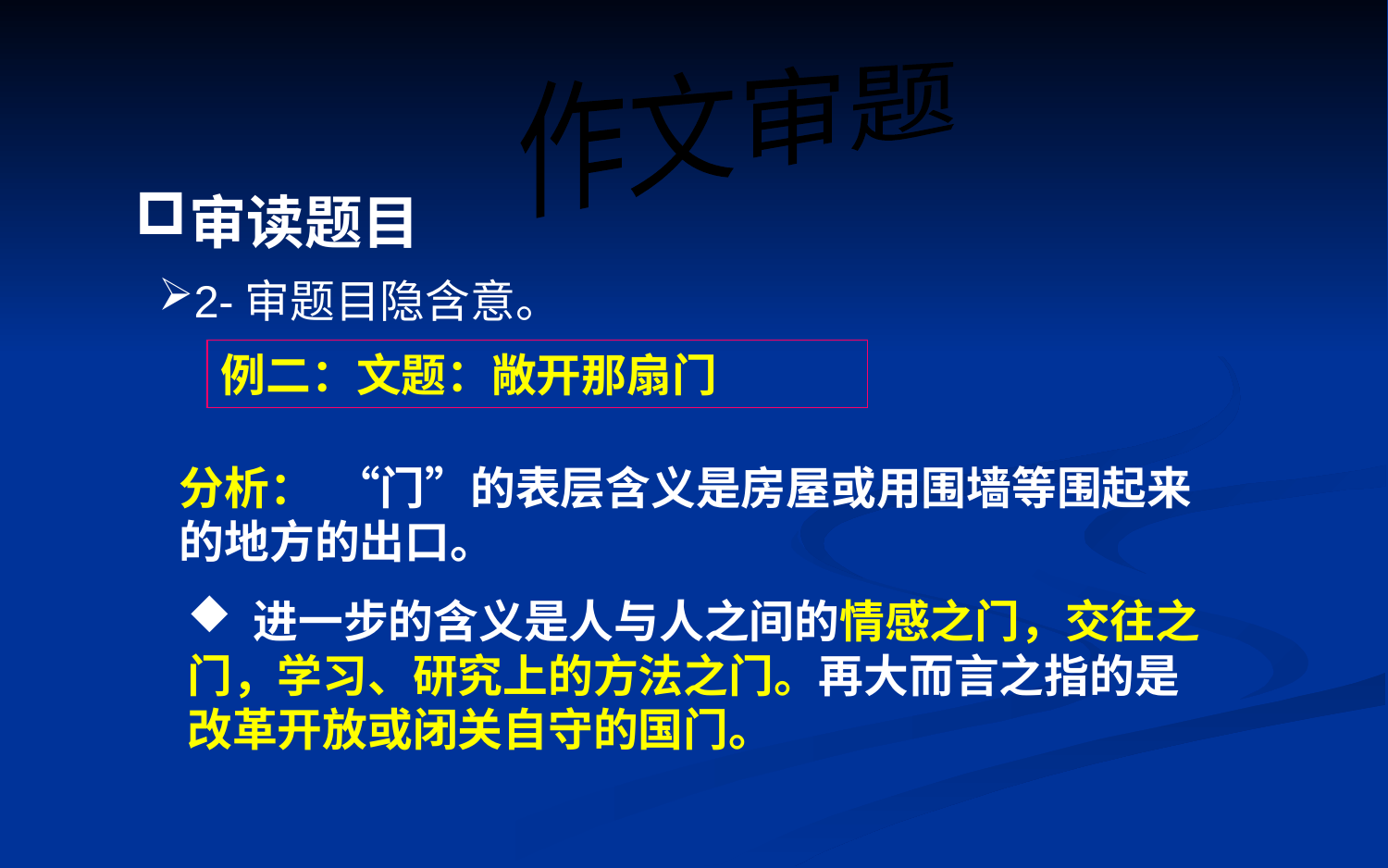

作文审题
审读题目
2-审题目隐含意。
例二：文题：敞开那扇门
分析：  “门”的表层含义是房屋或用围墙等围起来的地方的出口。
 进一步的含义是人与人之间的情感之门，交往之门，学习、研究上的方法之门。再大而言之指的是
改革开放或闭关自守的国门。